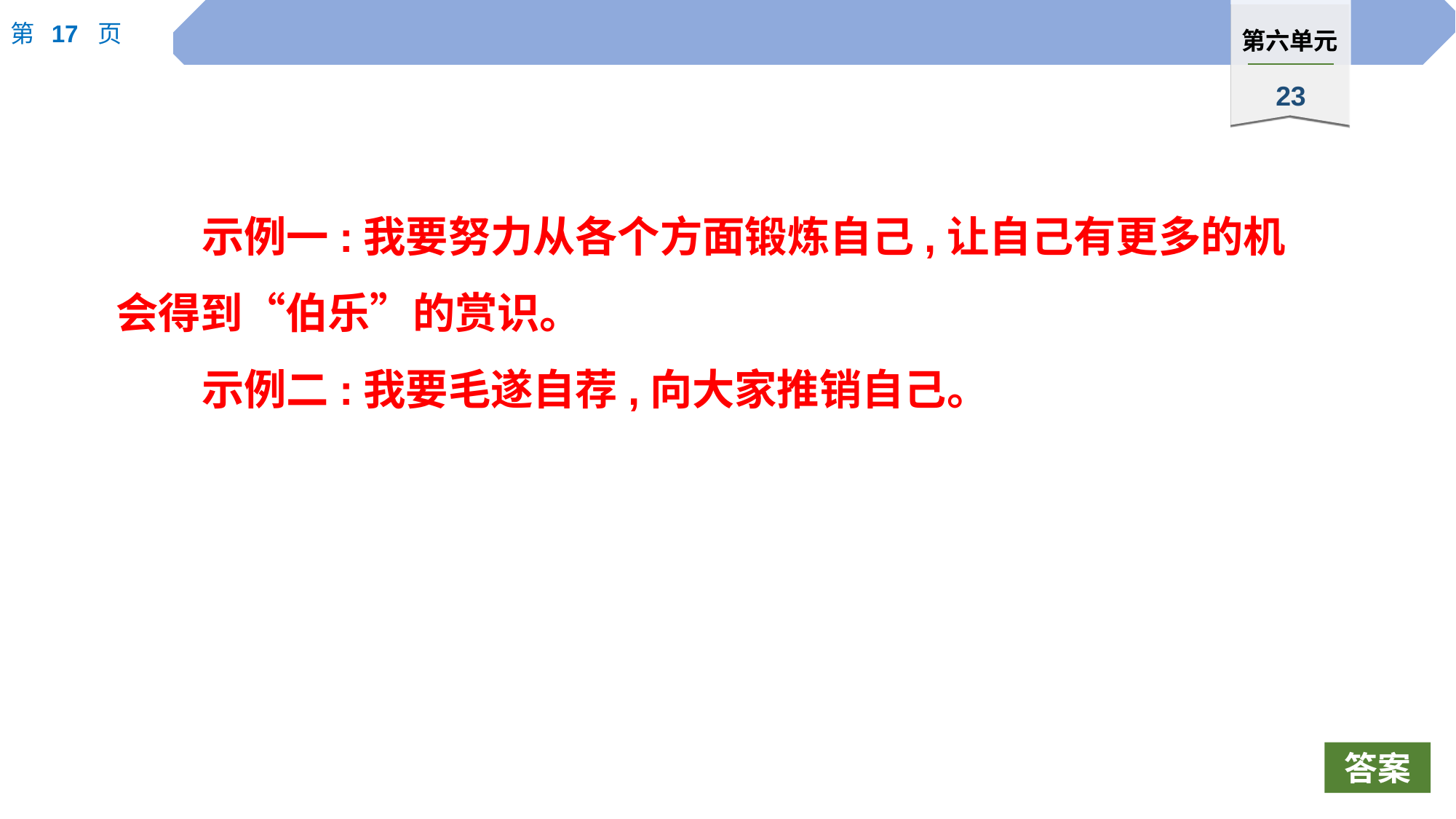

示例一:我要努力从各个方面锻炼自己,让自己有更多的机会得到“伯乐”的赏识。
示例二:我要毛遂自荐,向大家推销自己。
答案